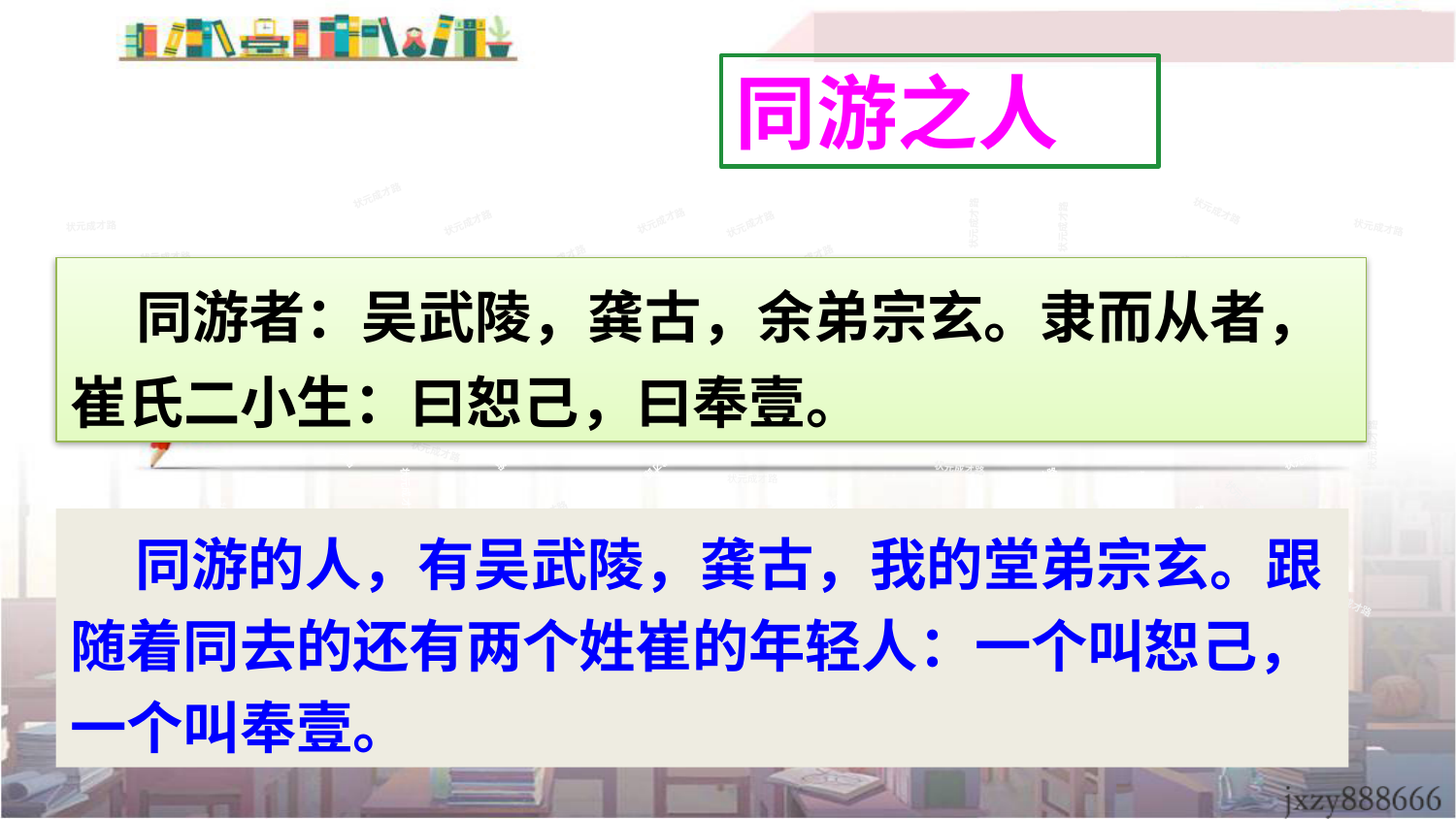

同游之人
状元成才路
状元成才路
状元成才路
状元成才路
状元成才路
状元成才路
状元成才路
状元成才路
状元成才路
状元成才路
状元成才路
状元成才路
状元成才路
状元成才路
状元成才路
    同游者：吴武陵，龚古，余弟宗玄。隶而从者，崔氏二小生：曰恕己，曰奉壹。
状元成才路
状元成才路
状元成才路
状元成才路
状元成才路
状元成才路
状元成才路
状元成才路
状元成才路
状元成才路
状元成才路
状元成才路
状元成才路
状元成才路
状元成才路
状元成才路
状元成才路
状元成才路
状元成才路
状元成才路
状元成才路
状元成才路
状元成才路
状元成才路
状元成才路
状元成才路
状元成才路
状元成才路
状元成才路
状元成才路
状元成才路
状元成才路
状元成才路
状元成才路
状元成才路
状元成才路
状元成才路
状元成才路
状元成才路
状元成才路
状元成才路
状元成才路
状元成才路
状元成才路
状元成才路
状元成才路
状元成才路
状元成才路
状元成才路
状元成才路
状元成才路
状元成才路
状元成才路
状元成才路
状元成才路
    同游的人，有吴武陵，龚古，我的堂弟宗玄。跟随着同去的还有两个姓崔的年轻人：一个叫恕己，一个叫奉壹。
状元成才路
状元成才路
状元成才路
状元成才路
状元成才路
状元成才路
状元成才路
状元成才路
状元成才路
状元成才路
状元成才路
状元成才路
状元成才路
状元成才路
状元成才路
状元成才路
状元成才路
状元成才路
状元成才路
状元成才路
状元成才路
状元成才路
状元成才路
状元成才路
状元成才路
状元成才路
状元成才路
状元成才路
状元成才路
状元成才路